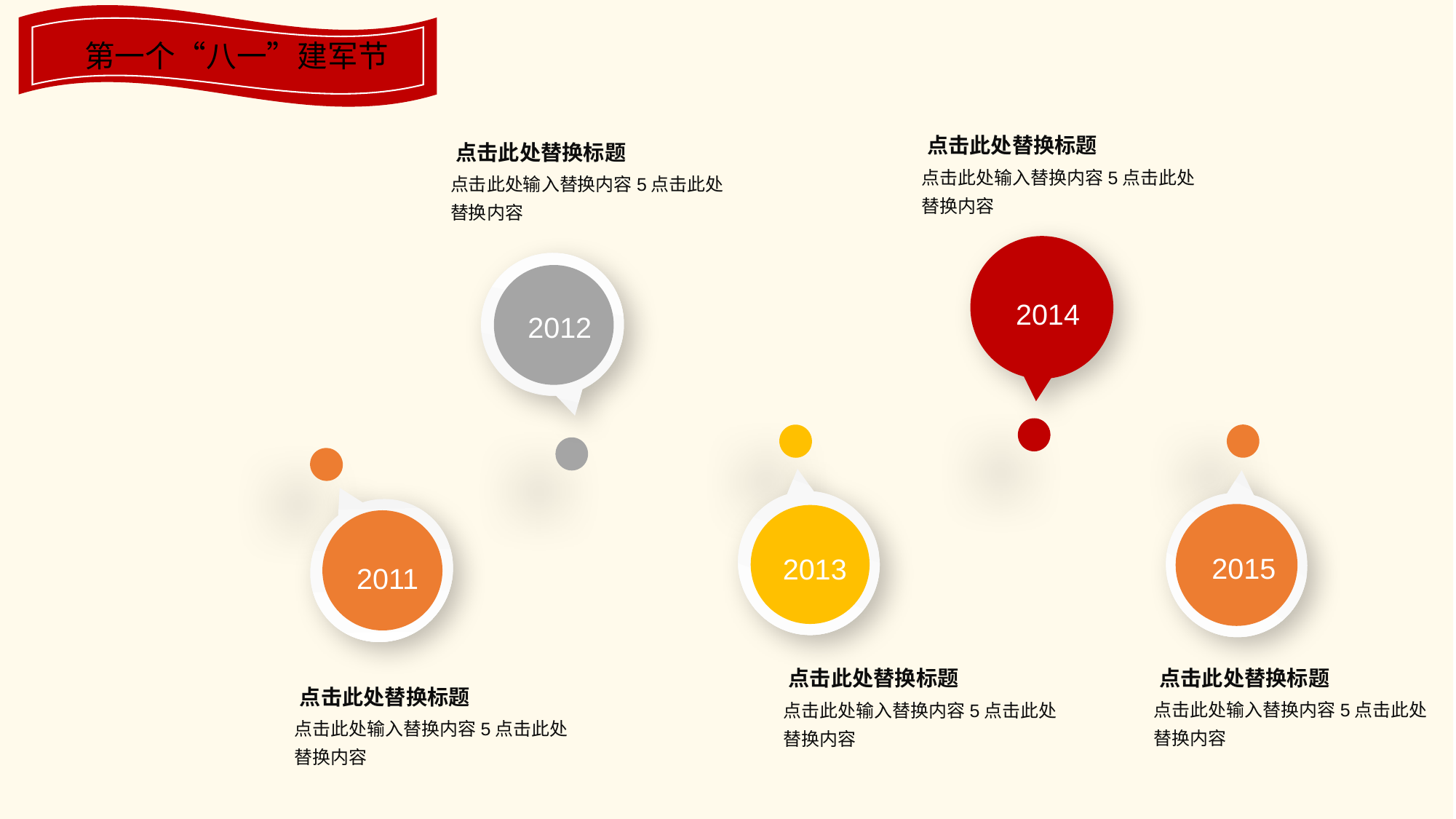

第一个“八一”建军节
点击此处替换标题
点击此处替换标题
点击此处输入替换内容5点击此处替换内容
点击此处输入替换内容5点击此处替换内容

2014

2012

2013

2015

2011
点击此处替换标题
点击此处替换标题
点击此处替换标题
点击此处输入替换内容5点击此处替换内容
点击此处输入替换内容5点击此处替换内容
点击此处输入替换内容5点击此处替换内容